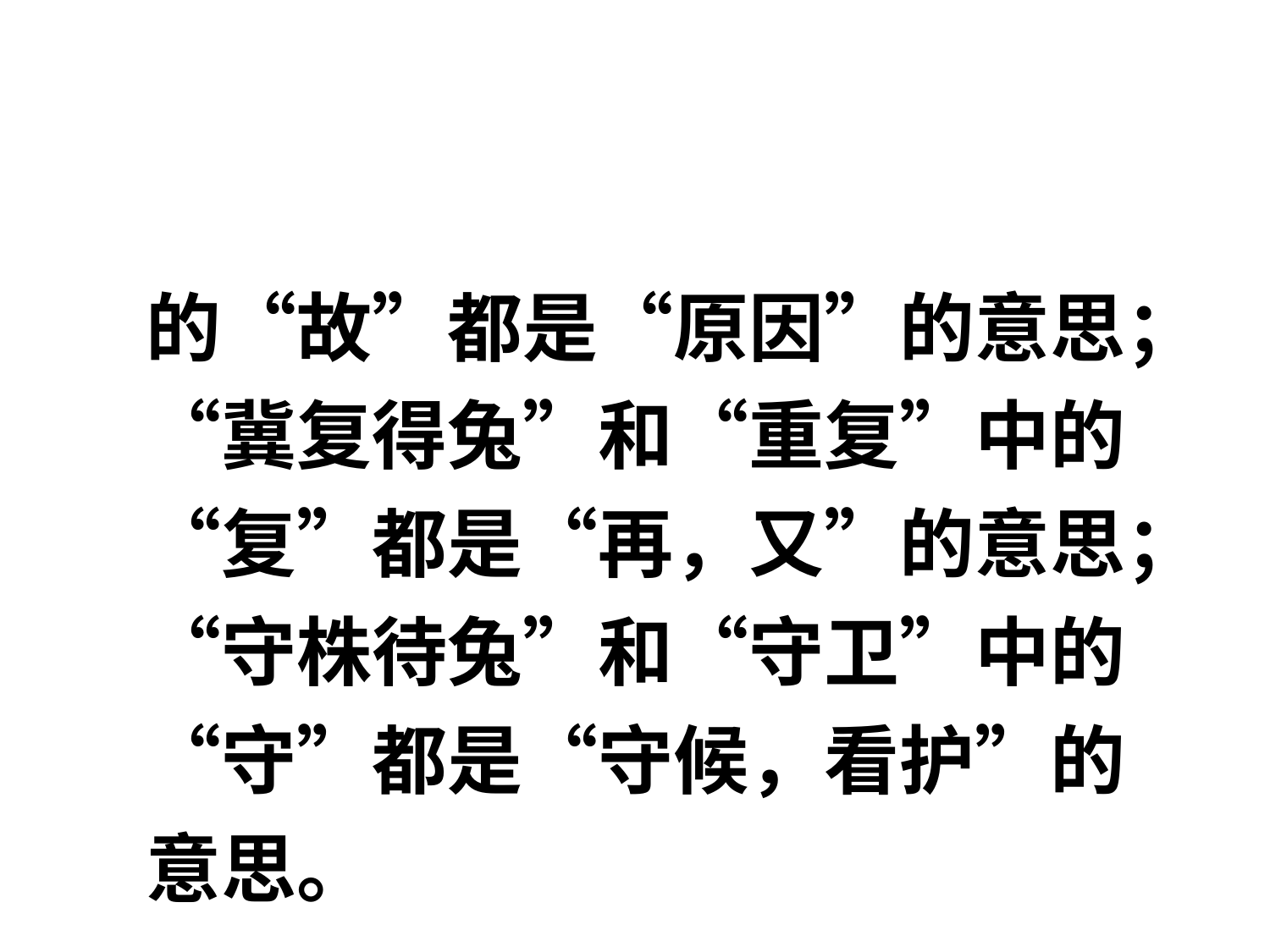

的“故”都是“原因”的意思；“冀复得兔”和“重复”中的“复”都是“再，又”的意思；“守株待兔”和“守卫”中的“守”都是“守候，看护”的意思。